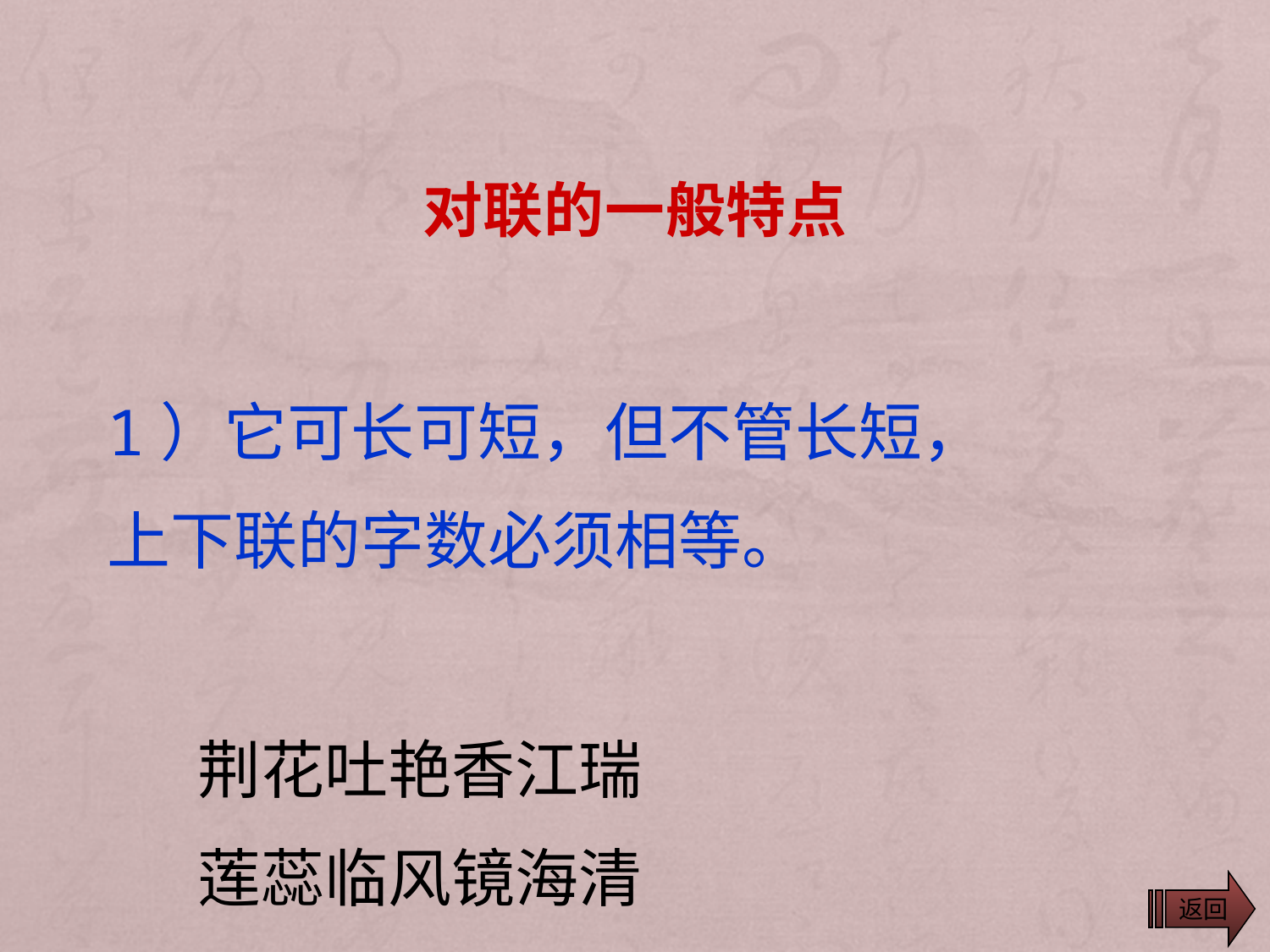

# 对联的一般特点
1）它可长可短，但不管长短，
上下联的字数必须相等。

荆花吐艳香江瑞
莲蕊临风镜海清
返回